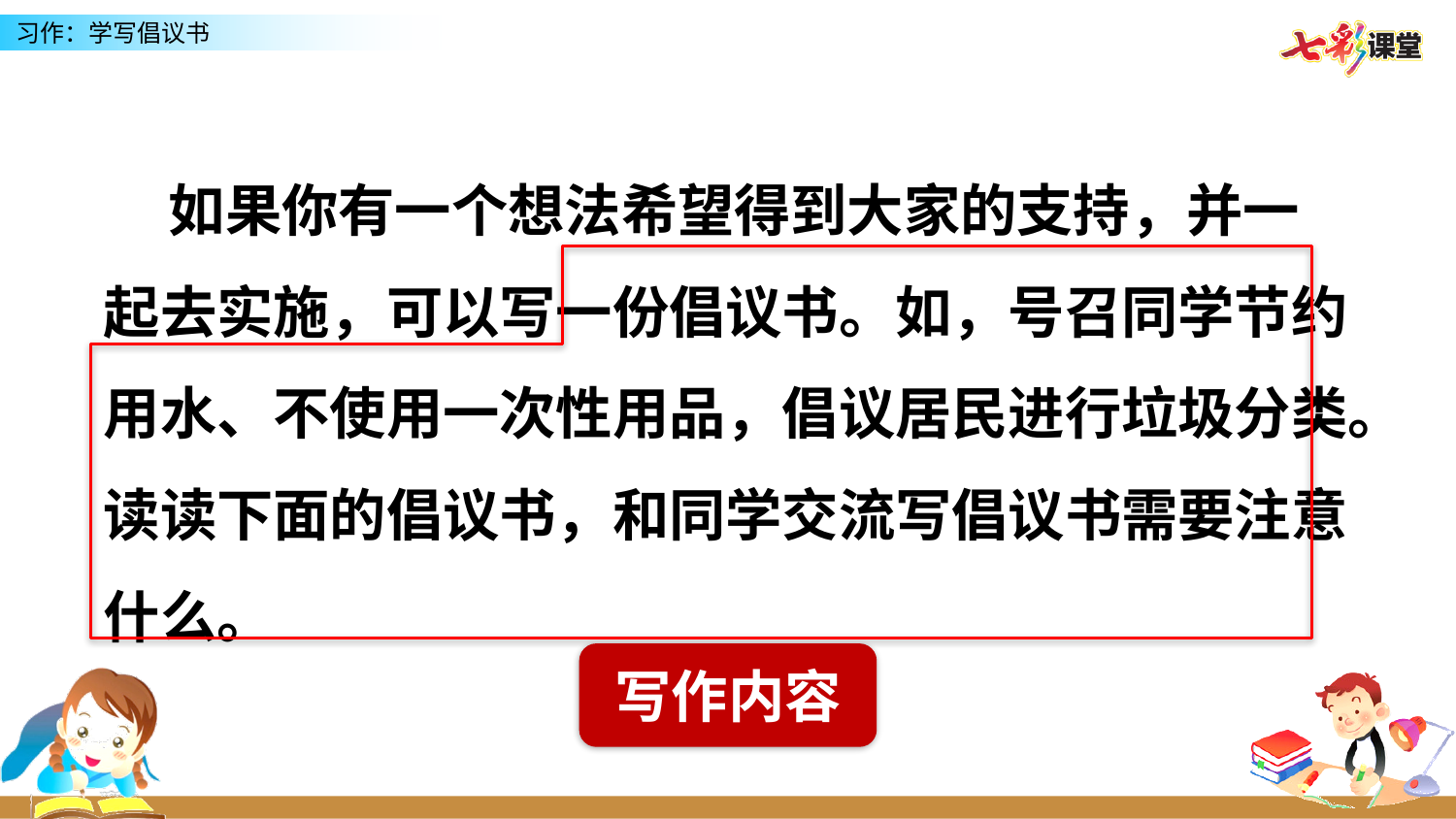

如果你有一个想法希望得到大家的支持，并一起去实施，可以写一份倡议书。如，号召同学节约用水、不使用一次性用品，倡议居民进行垃圾分类。读读下面的倡议书，和同学交流写倡议书需要注意什么。

写作内容